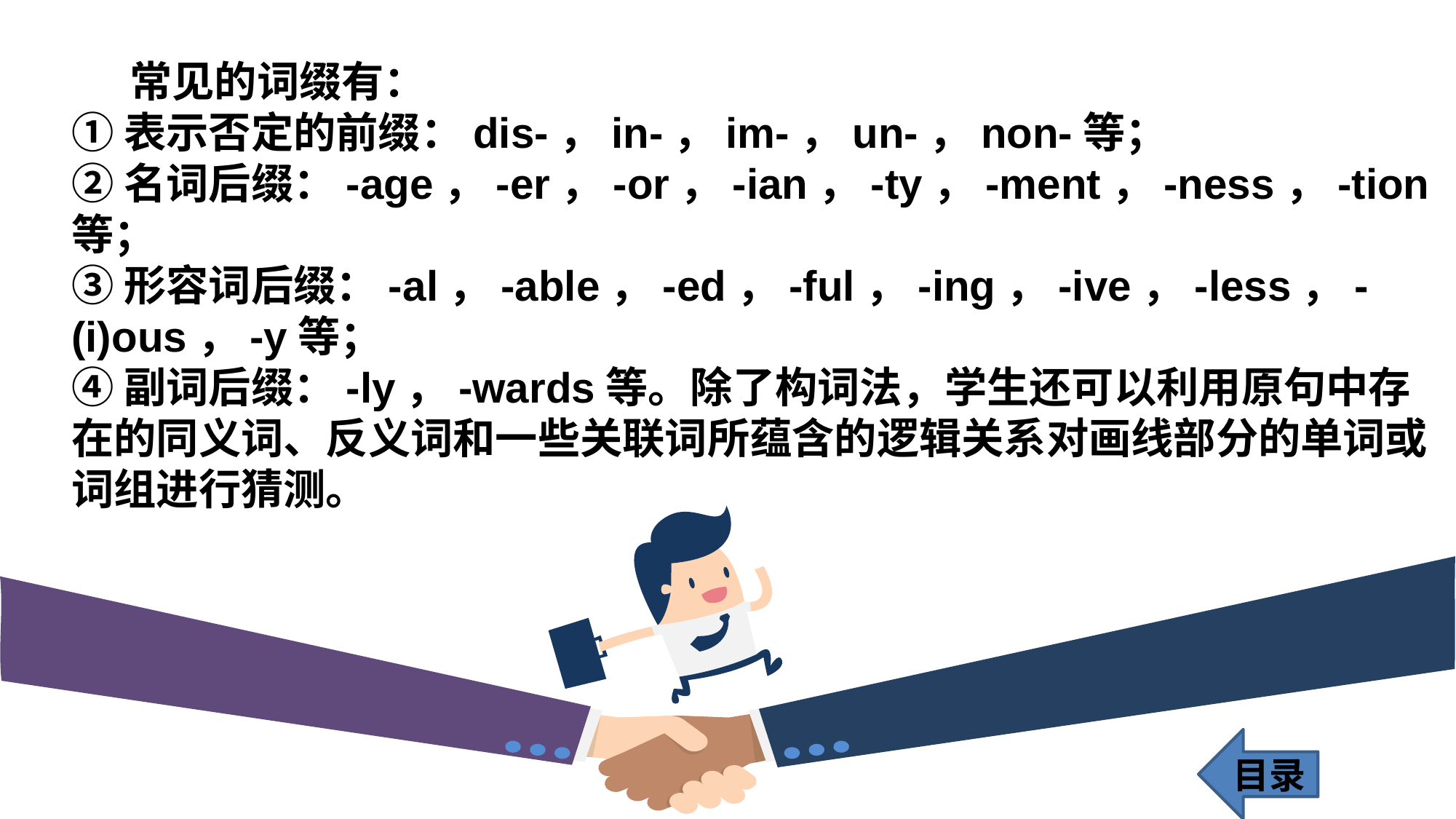

常见的词缀有：
①表示否定的前缀：dis-，in-，im-，un-，non-等；
②名词后缀：-age，-er，-or，-ian，-ty，-ment，-ness，-tion等；
③形容词后缀：-al，-able，-ed，-ful，-ing，-ive，-less，-(i)ous，-y等；
④副词后缀：-ly，-wards等。除了构词法，学生还可以利用原句中存在的同义词、反义词和一些关联词所蕴含的逻辑关系对画线部分的单词或词组进行猜测。

目录